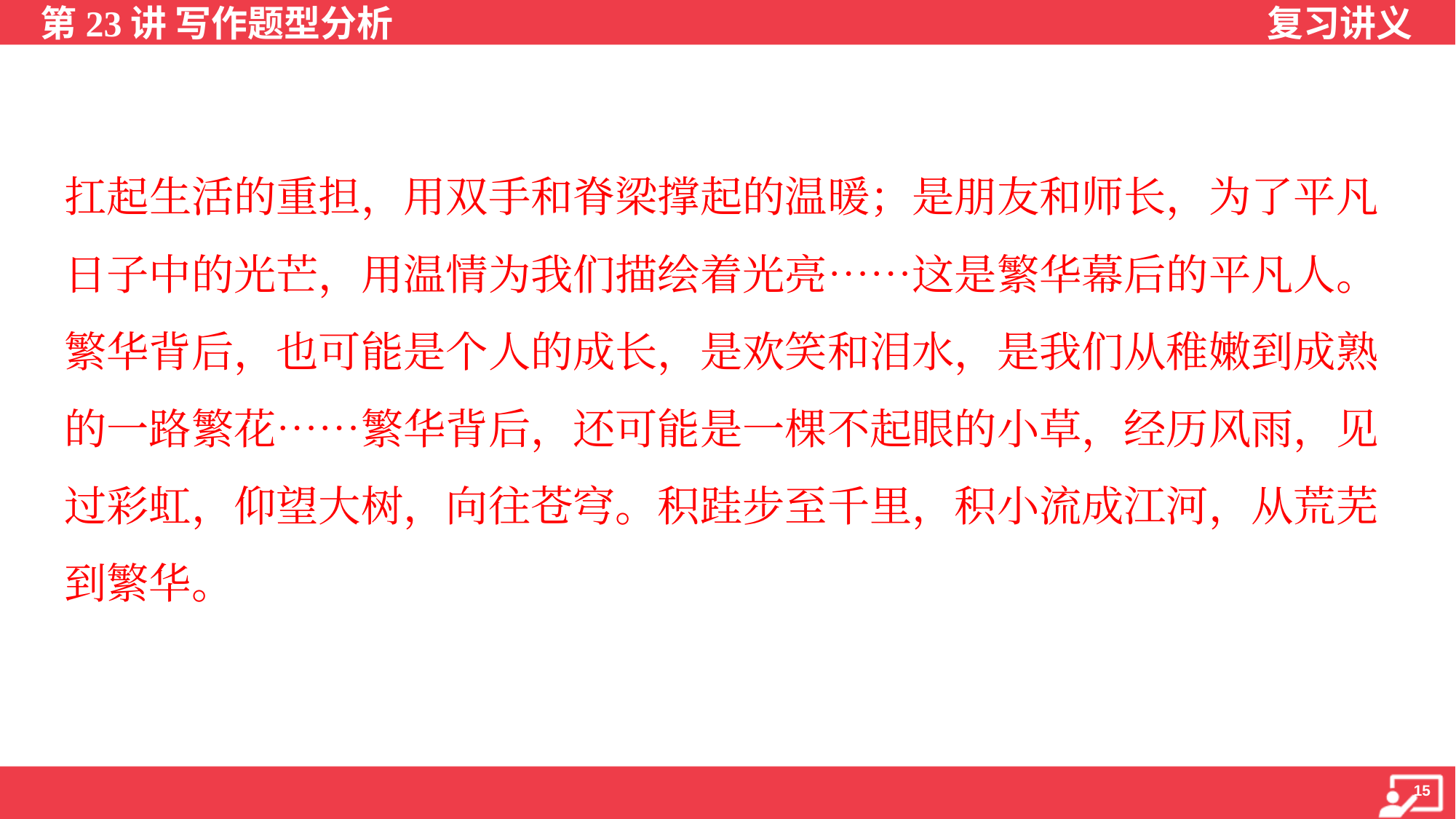

扛起生活的重担，用双手和脊梁撑起的温暖；是朋友和师长，为了平凡
日子中的光芒，用温情为我们描绘着光亮……这是繁华幕后的平凡人。
繁华背后，也可能是个人的成长，是欢笑和泪水，是我们从稚嫩到成熟
的一路繁花……繁华背后，还可能是一棵不起眼的小草，经历风雨，见
过彩虹，仰望大树，向往苍穹。积跬步至千里，积小流成江河，从荒芜
到繁华。